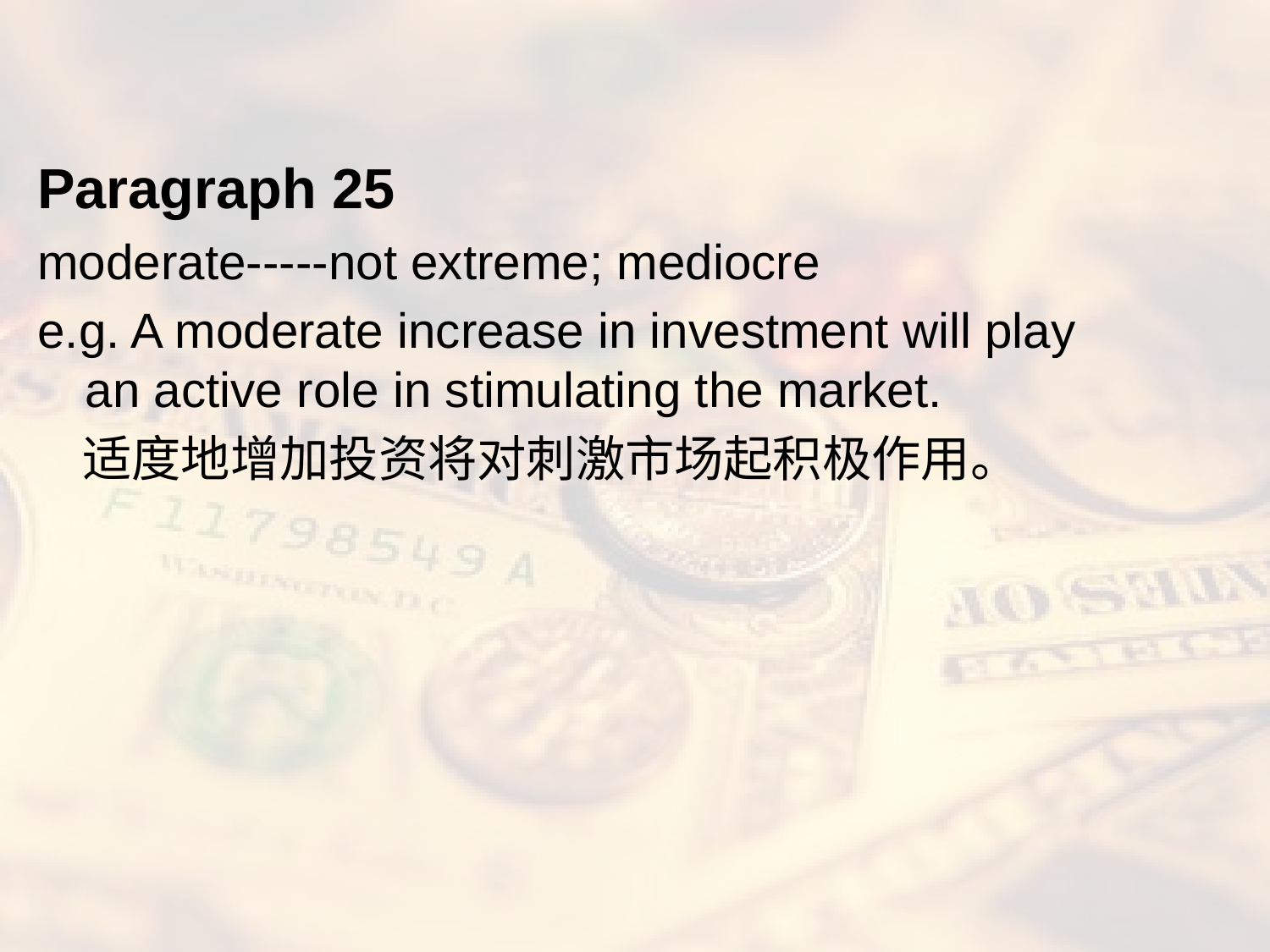

#
Paragraph 25
moderate-----not extreme; mediocre
e.g. A moderate increase in investment will play an active role in stimulating the market.
   适度地增加投资将对刺激市场起积极作用。